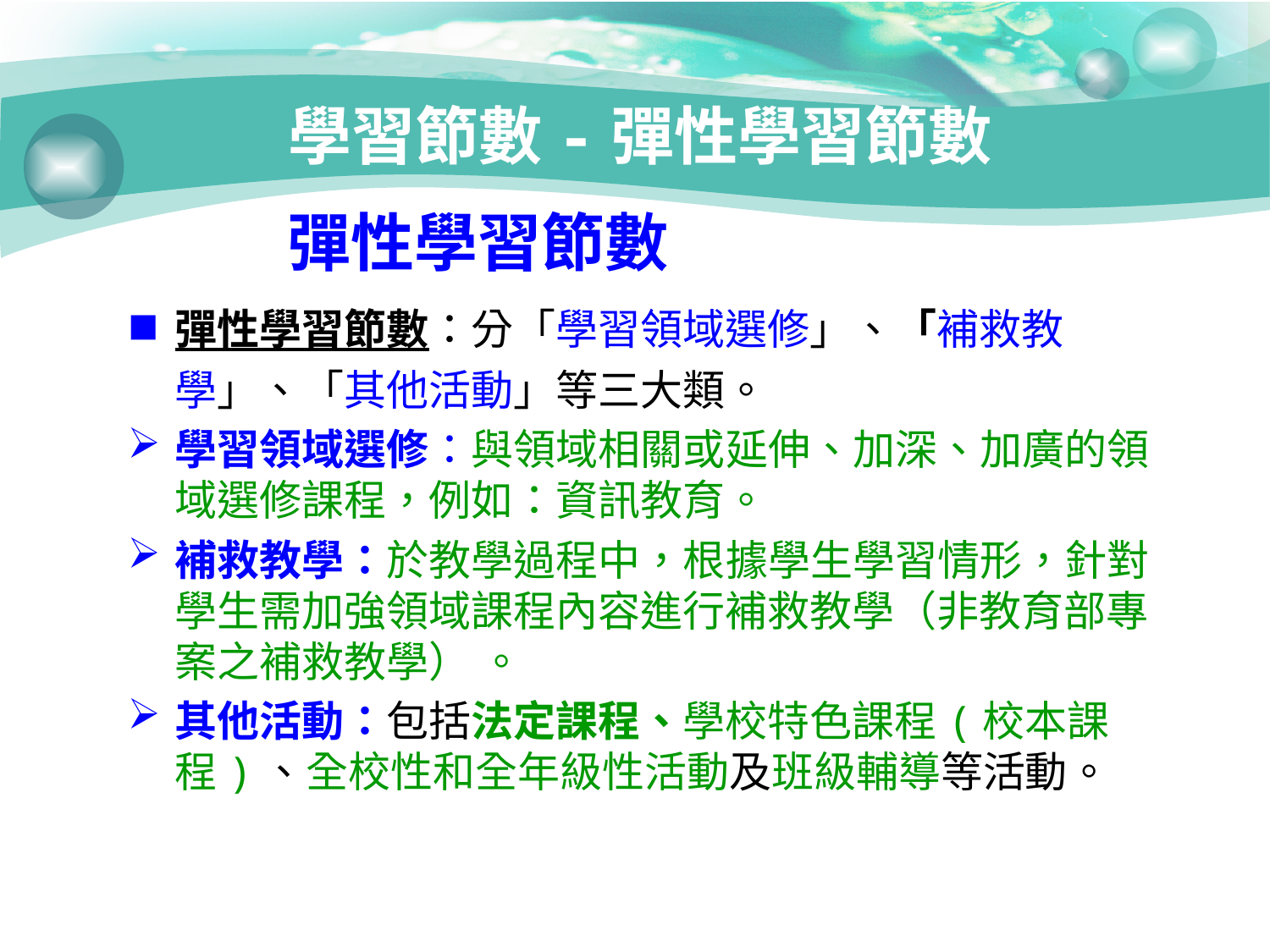

# 學習節數-彈性學習節數
彈性學習節數
彈性學習節數：分「學習領域選修」、「補救教學」、「其他活動」等三大類。
學習領域選修：與領域相關或延伸、加深、加廣的領域選修課程，例如：資訊教育。
補救教學：於教學過程中，根據學生學習情形，針對學生需加強領域課程內容進行補救教學（非教育部專案之補救教學） 。
其他活動：包括法定課程、學校特色課程(校本課程)、全校性和全年級性活動及班級輔導等活動。